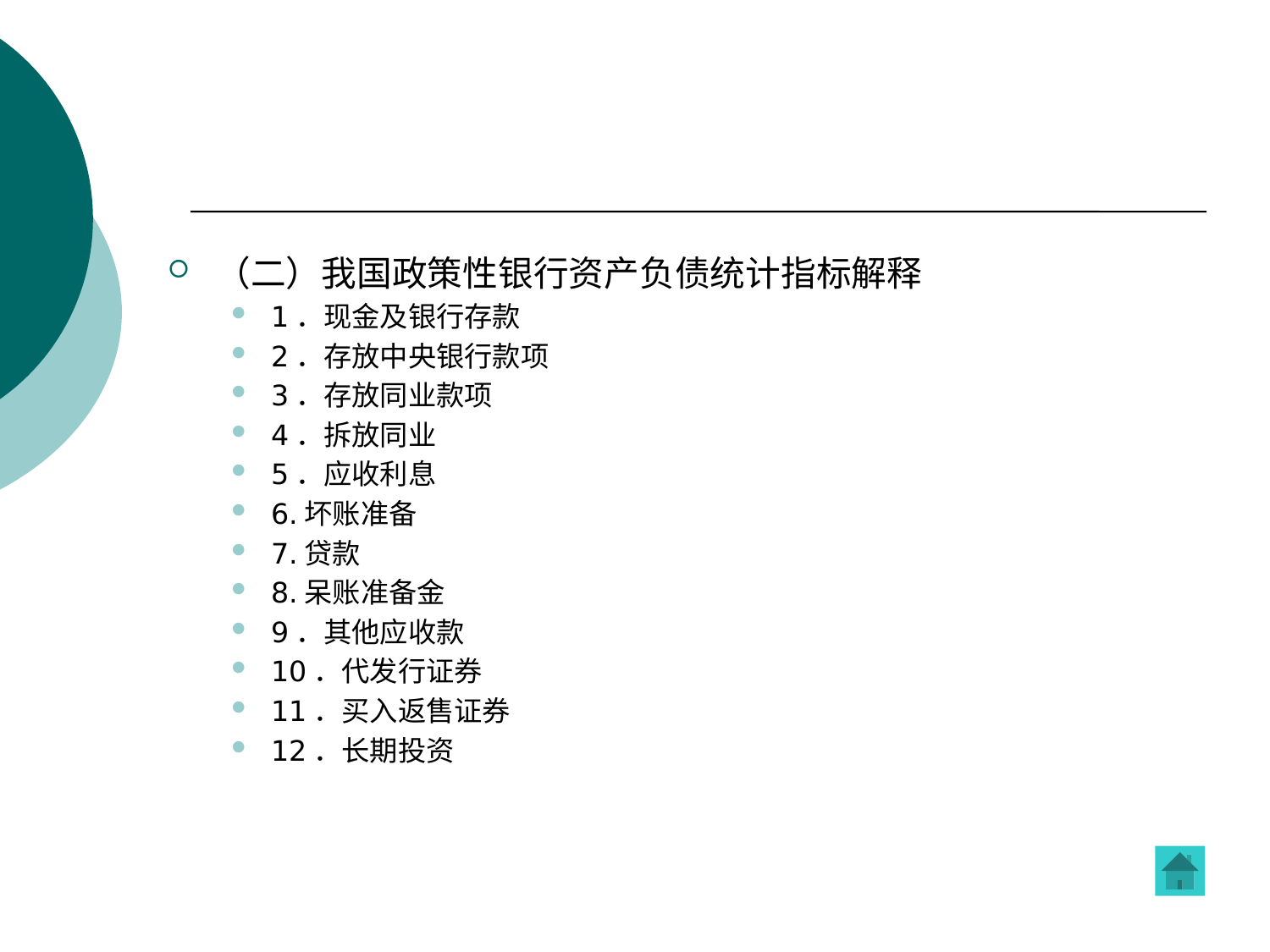

#
（二）我国政策性银行资产负债统计指标解释
1．现金及银行存款
2．存放中央银行款项
3．存放同业款项
4．拆放同业
5．应收利息
6.坏账准备
7.贷款
8.呆账准备金
9．其他应收款
10．代发行证券
11．买入返售证券
12．长期投资